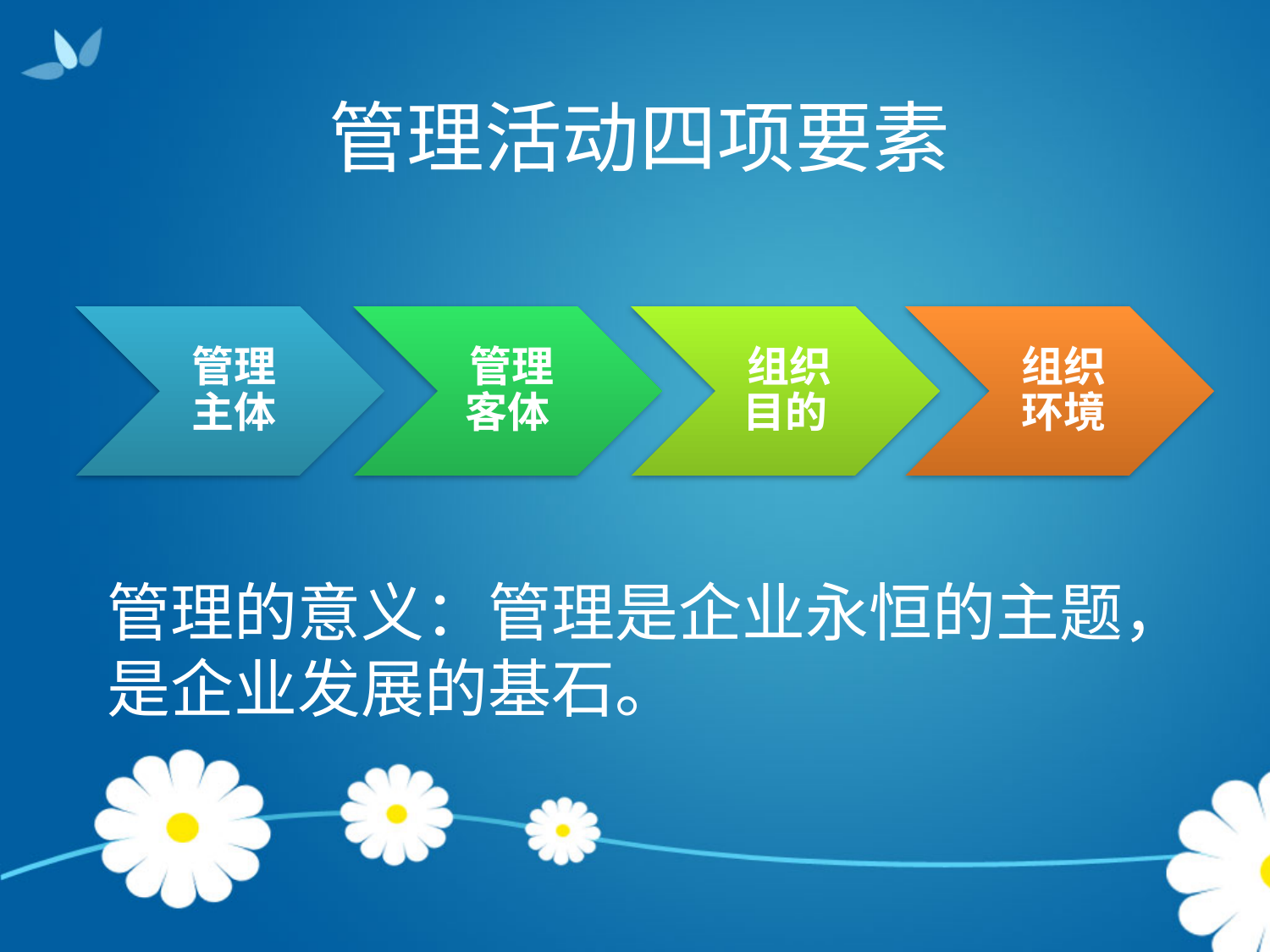

# 管理活动四项要素
管理主体
管理客体
组织目的
组织环境
管理的意义：管理是企业永恒的主题，是企业发展的基石。